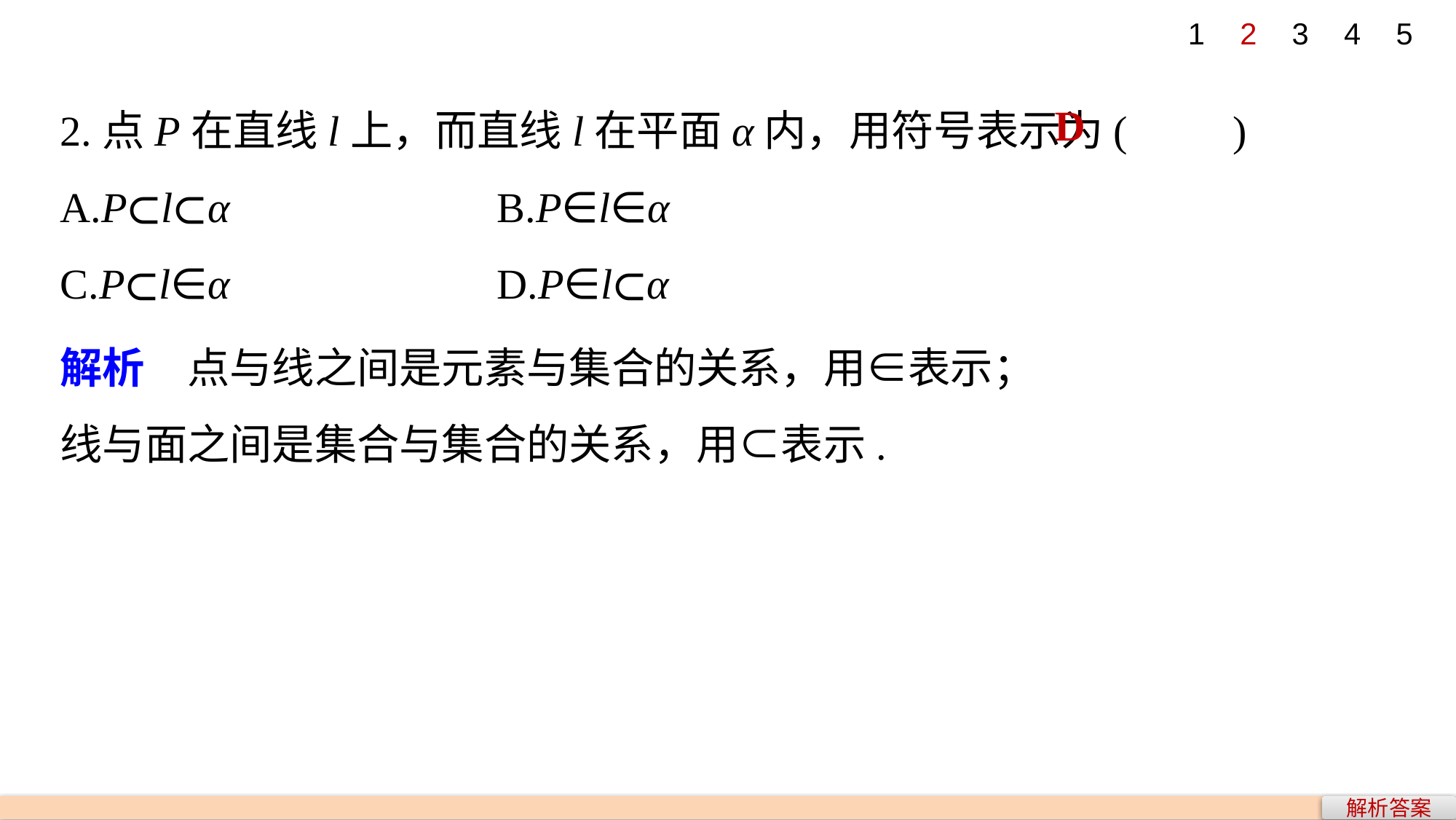

1
2
3
4
5
2.点P在直线l上，而直线l在平面α内，用符号表示为(　　)
A.P⊂l⊂α  			B.P∈l∈α
C.P⊂l∈α  			D.P∈l⊂α
D
解析　点与线之间是元素与集合的关系，用∈表示；
线与面之间是集合与集合的关系，用⊂表示.
解析答案